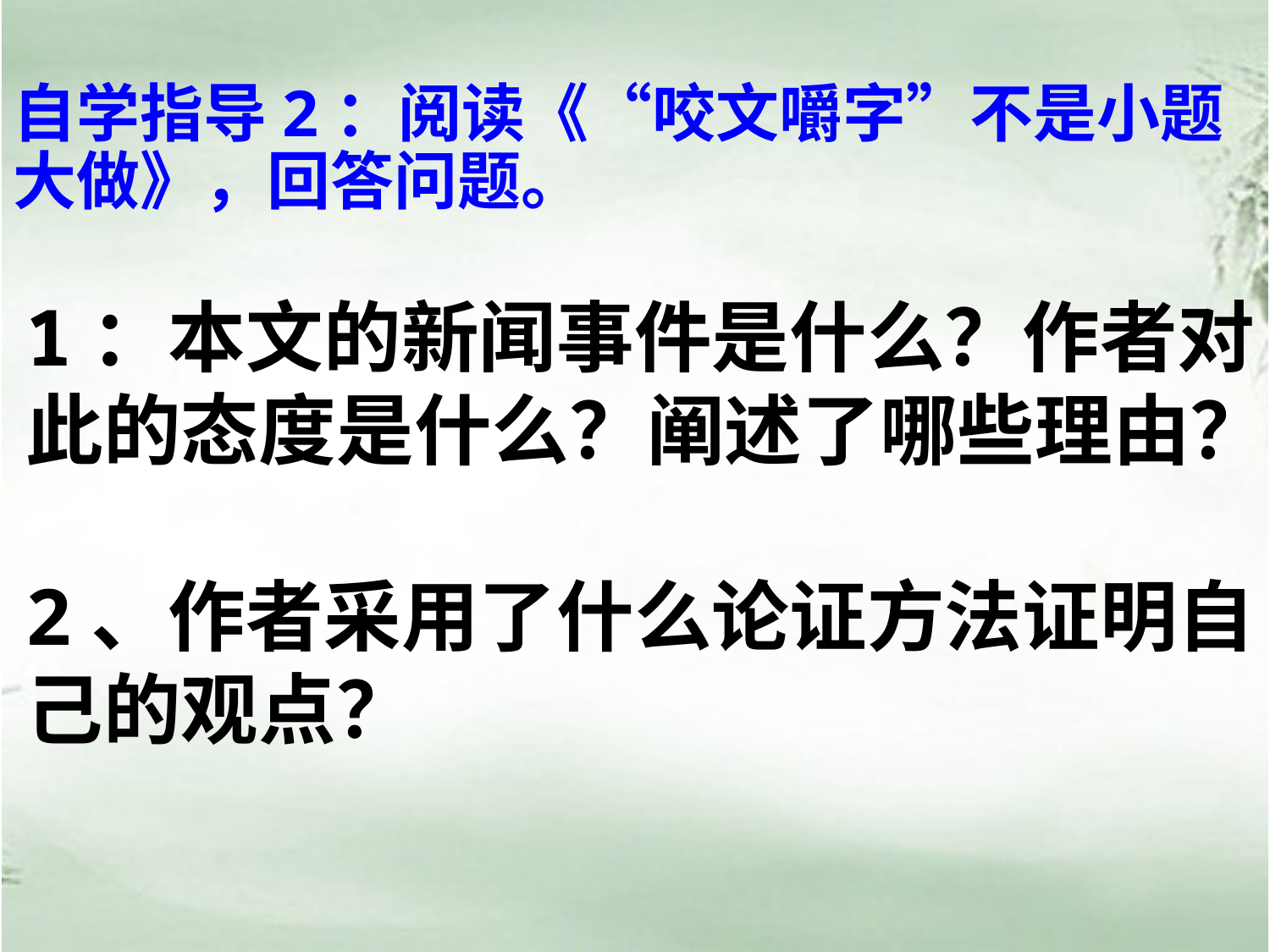

# 自学指导2：阅读《“咬文嚼字”不是小题大做》，回答问题。
1：本文的新闻事件是什么？作者对此的态度是什么？阐述了哪些理由？

2、作者采用了什么论证方法证明自己的观点？